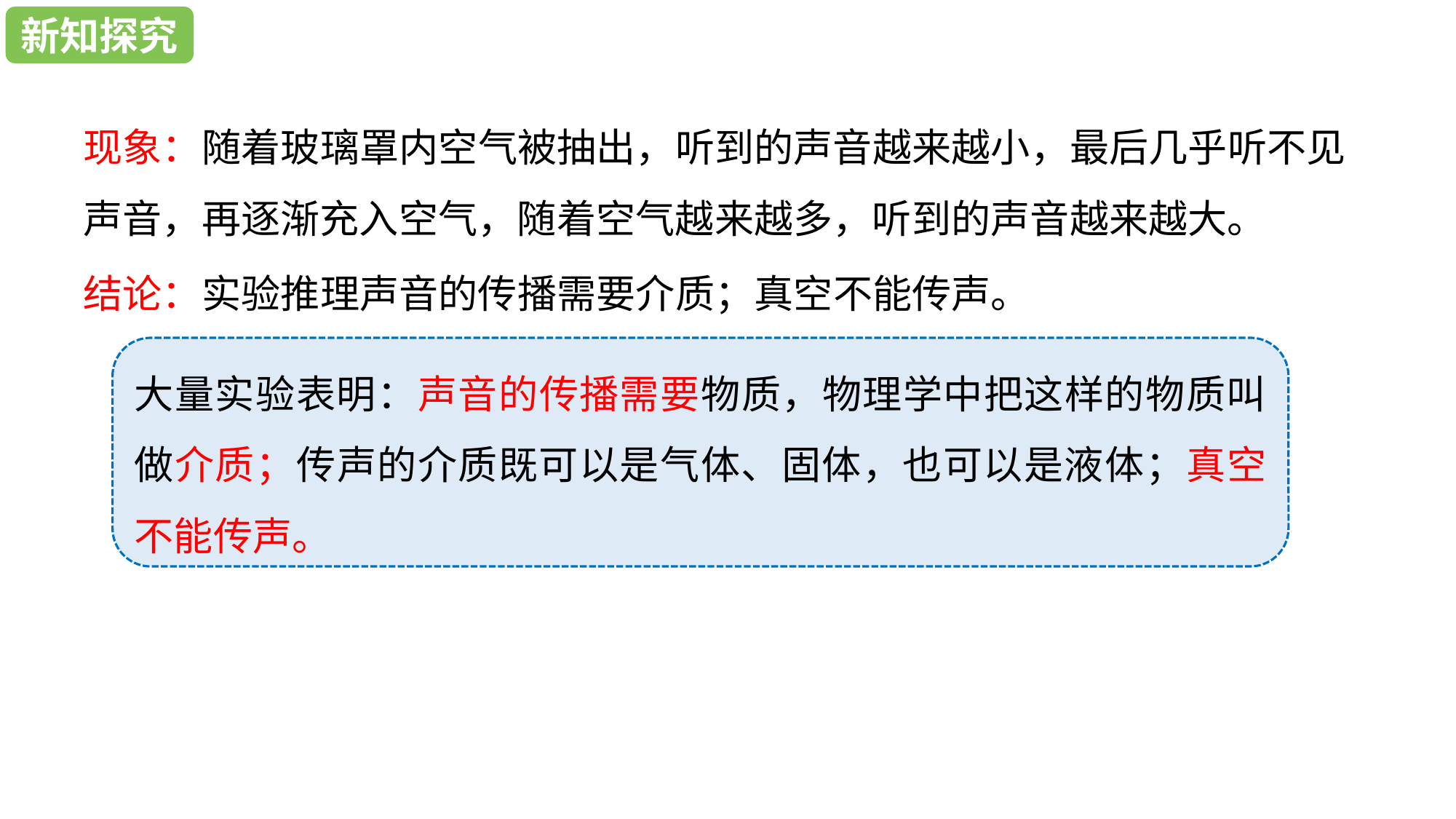

新知探究
新知探究
现象：随着玻璃罩内空气被抽出，听到的声音越来越小，最后几乎听不见声音，再逐渐充入空气，随着空气越来越多，听到的声音越来越大。
结论：实验推理声音的传播需要介质；真空不能传声。
大量实验表明：声音的传播需要物质，物理学中把这样的物质叫做介质；传声的介质既可以是气体、固体，也可以是液体；真空不能传声。